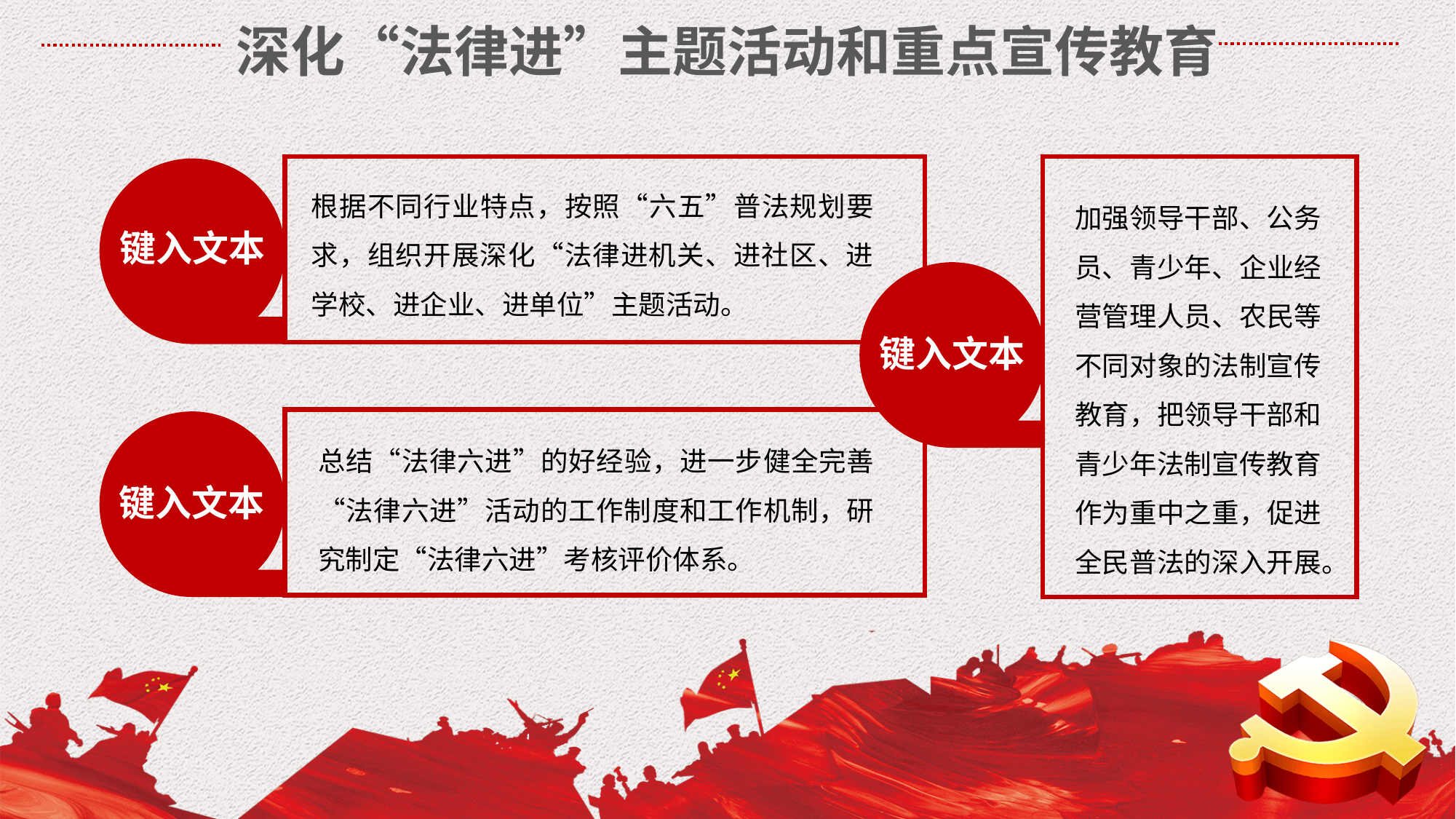

深化“法律进”主题活动和重点宣传教育

根据不同行业特点，按照“六五”普法规划要求，组织开展深化“法律进机关、进社区、进学校、进企业、进单位”主题活动。
加强领导干部、公务员、青少年、企业经营管理人员、农民等不同对象的法制宣传教育，把领导干部和青少年法制宣传教育作为重中之重，促进全民普法的深入开展。
键入文本

键入文本

总结“法律六进”的好经验，进一步健全完善“法律六进”活动的工作制度和工作机制，研究制定“法律六进”考核评价体系。
键入文本